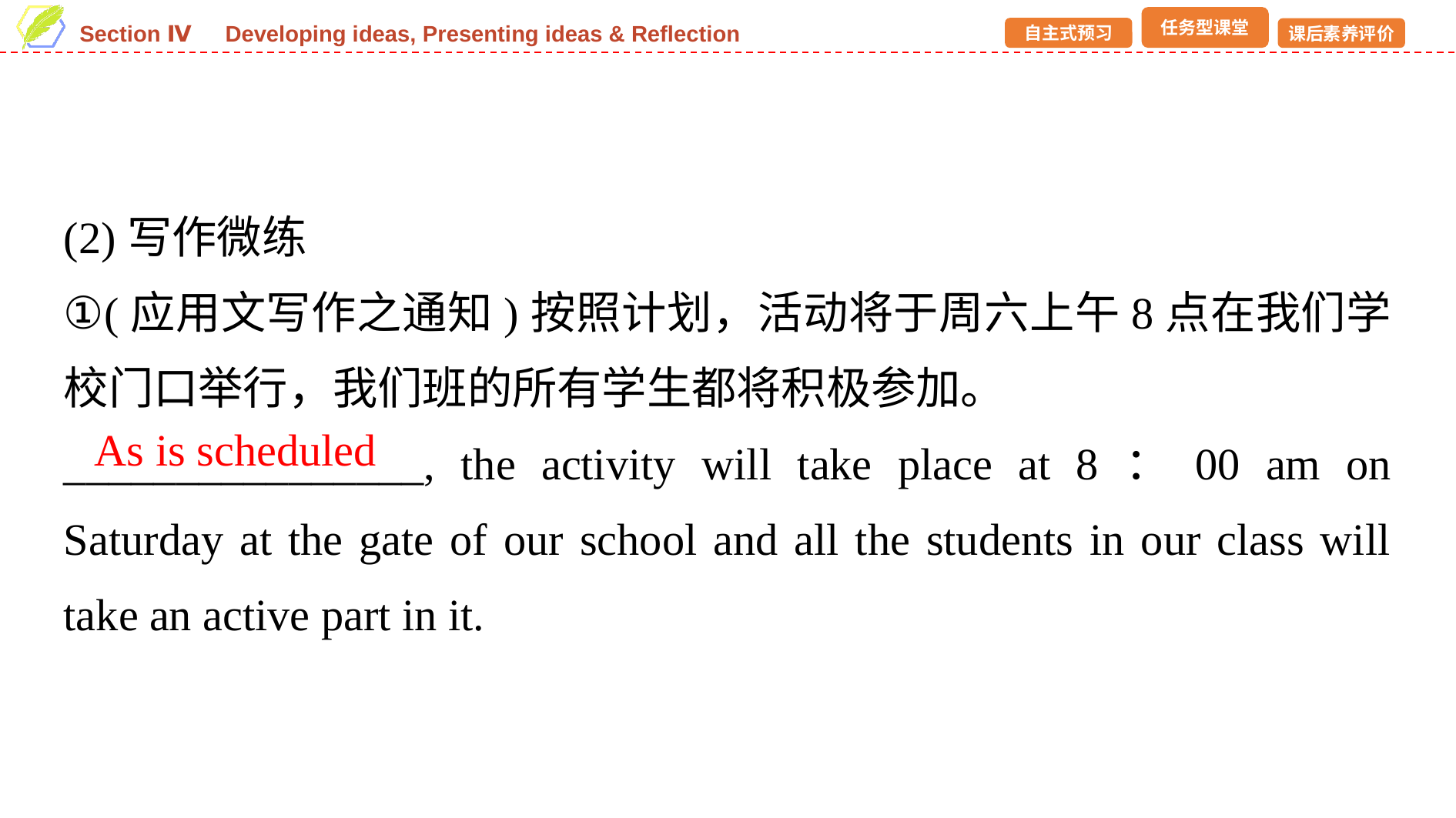

(2)写作微练
①(应用文写作之通知)按照计划，活动将于周六上午8点在我们学校门口举行，我们班的所有学生都将积极参加。
________________, the activity will take place at 8：00 am on Saturday at the gate of our school and all the students in our class will take an active part in it.
As is scheduled